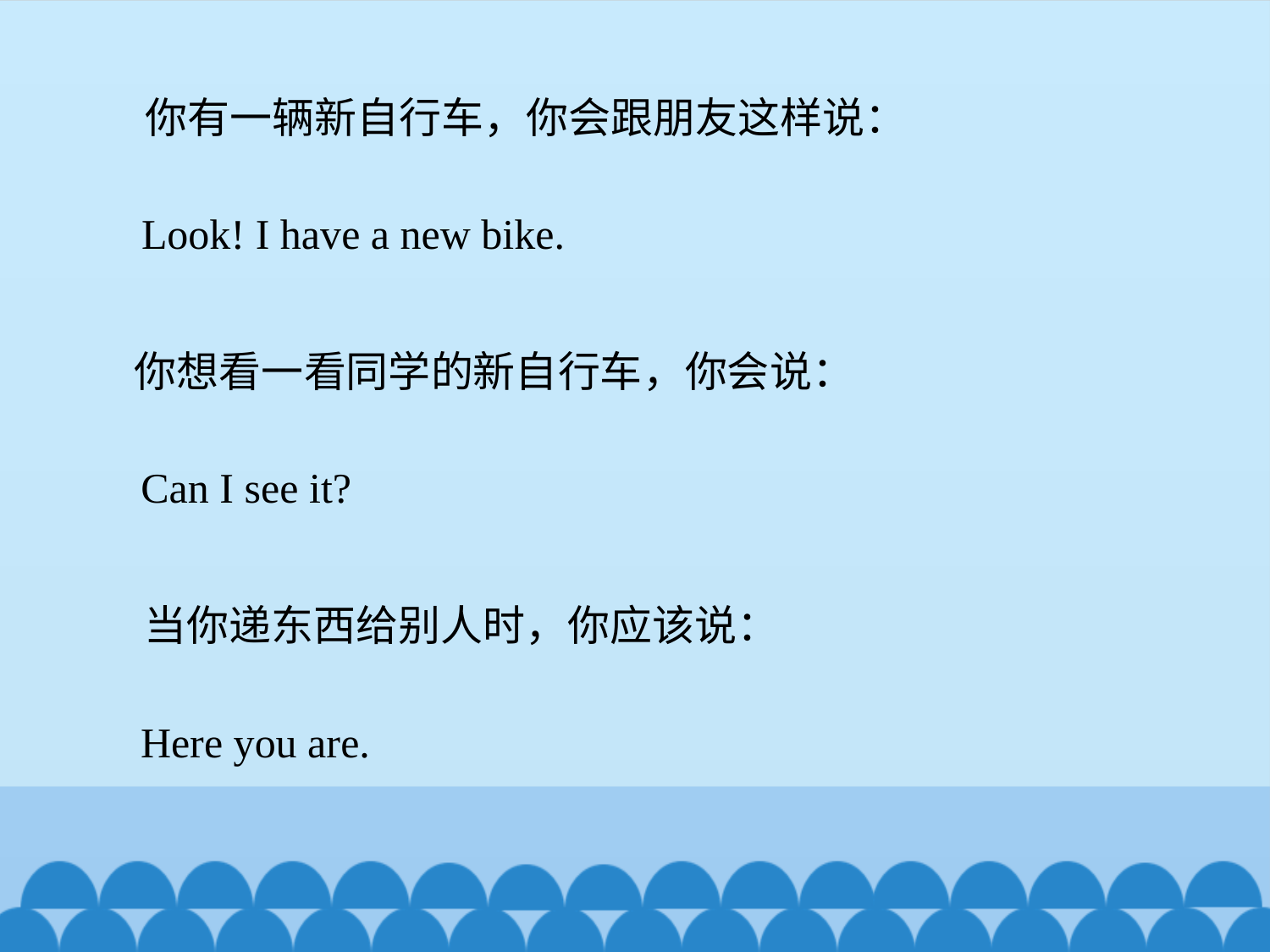

你有一辆新自行车，你会跟朋友这样说：
Look! I have a new bike.
你想看一看同学的新自行车，你会说：
Can I see it?
当你递东西给别人时，你应该说：
Here you are.